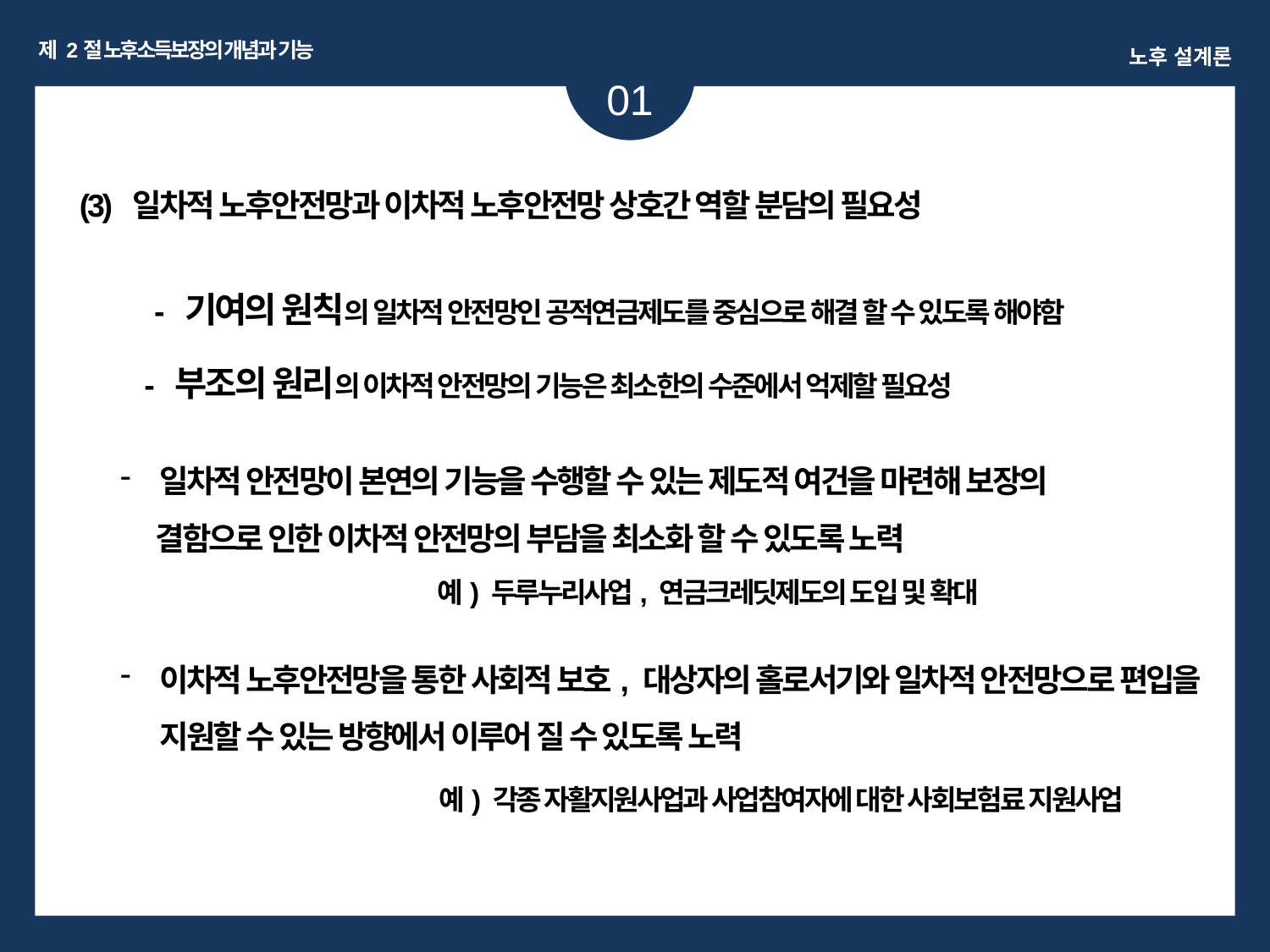

제 2절 노후소득보장의 개념과 기능
노후 설계론
01

(3)  일차적 노후안전망과 이차적 노후안전망 상호간 역할 분담의 필요성
-  기여의 원칙의 일차적 안전망인 공적연금제도를 중심으로 해결 할 수 있도록 해야함
-  부조의 원리의 이차적 안전망의 기능은 최소한의 수준에서 억제할 필요성
일차적 안전망이 본연의 기능을 수행할 수 있는 제도적 여건을 마련해 보장의
    결함으로 인한 이차적 안전망의 부담을 최소화 할 수 있도록 노력
예) 두루누리사업, 연금크레딧제도의 도입 및 확대
이차적 노후안전망을 통한 사회적 보호, 대상자의 홀로서기와 일차적 안전망으로 편입을 지원할 수 있는 방향에서 이루어 질 수 있도록 노력
예) 각종 자활지원사업과 사업참여자에 대한 사회보험료 지원사업